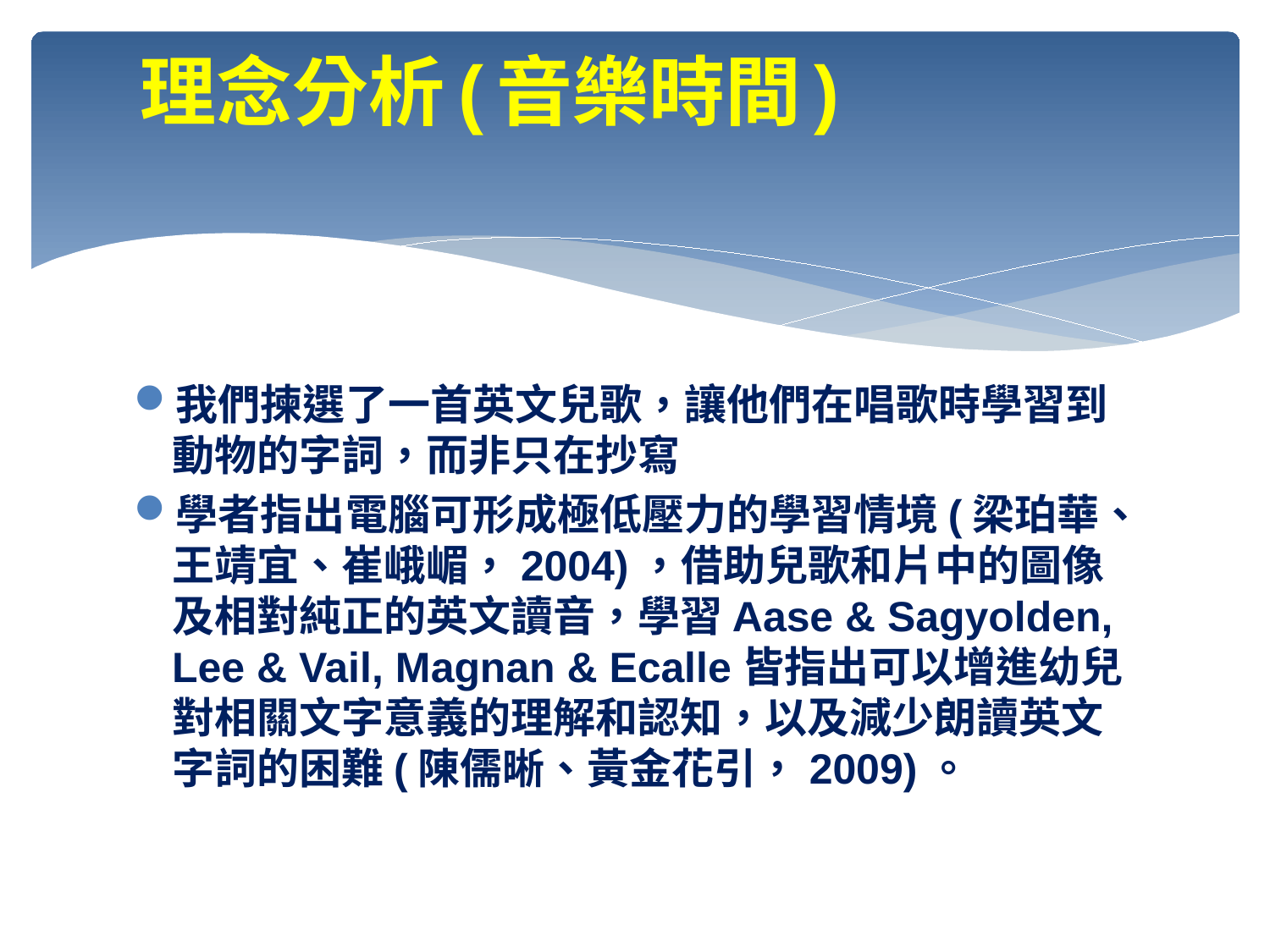

# 理念分析(音樂時間)
我們揀選了一首英文兒歌，讓他們在唱歌時學習到動物的字詞，而非只在抄寫
學者指出電腦可形成極低壓力的學習情境(梁珀華、王靖宜、崔峨嵋，2004)，借助兒歌和片中的圖像及相對純正的英文讀音，學習Aase & Sagyolden, Lee & Vail, Magnan & Ecalle皆指出可以增進幼兒對相關文字意義的理解和認知，以及減少朗讀英文字詞的困難(陳儒晰、黃金花引，2009)。